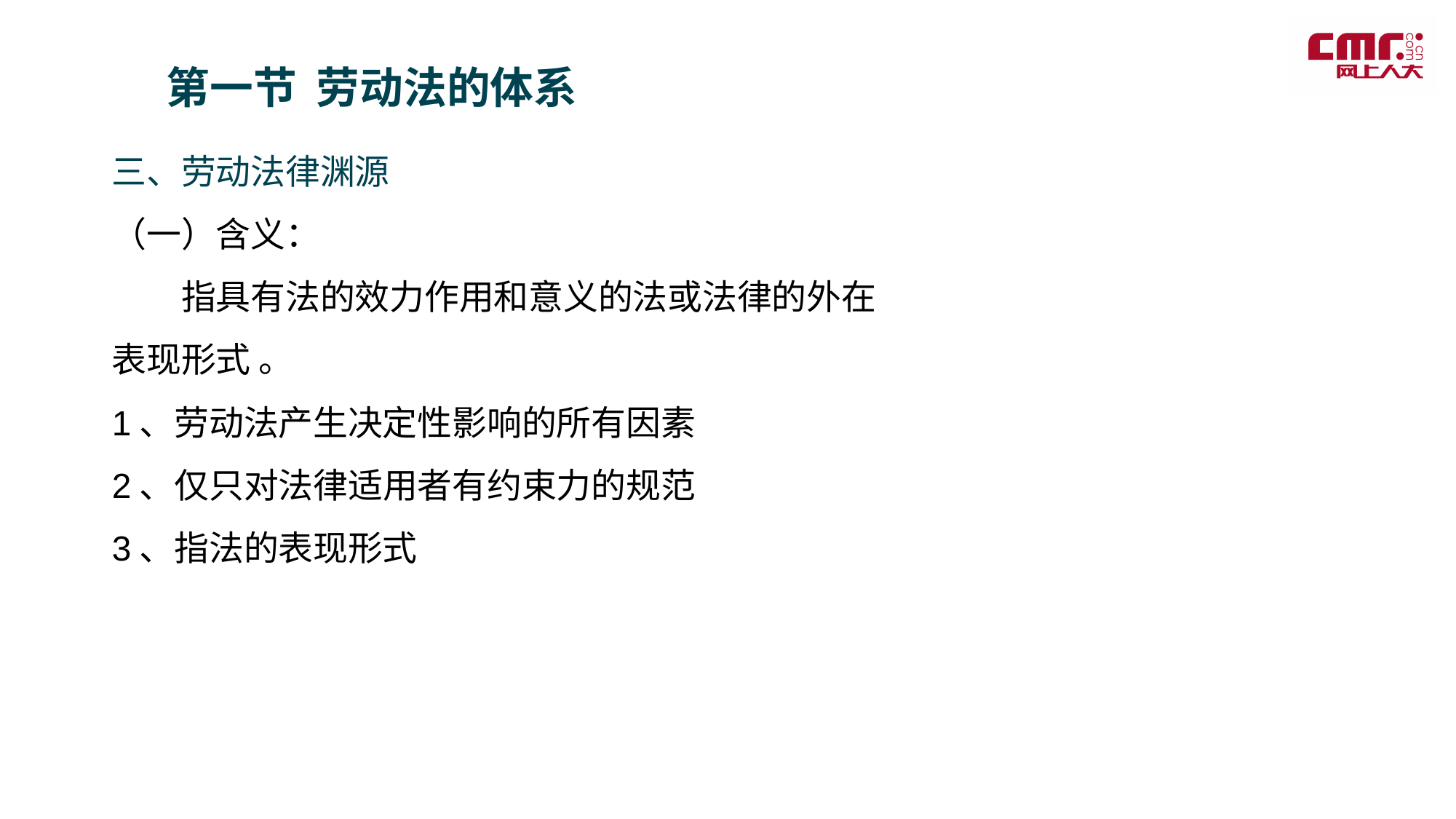

第一节  劳动法的体系
三、劳动法律渊源
（一）含义：
　　指具有法的效力作用和意义的法或法律的外在表现形式 。
1、劳动法产生决定性影响的所有因素
2、仅只对法律适用者有约束力的规范
3、指法的表现形式